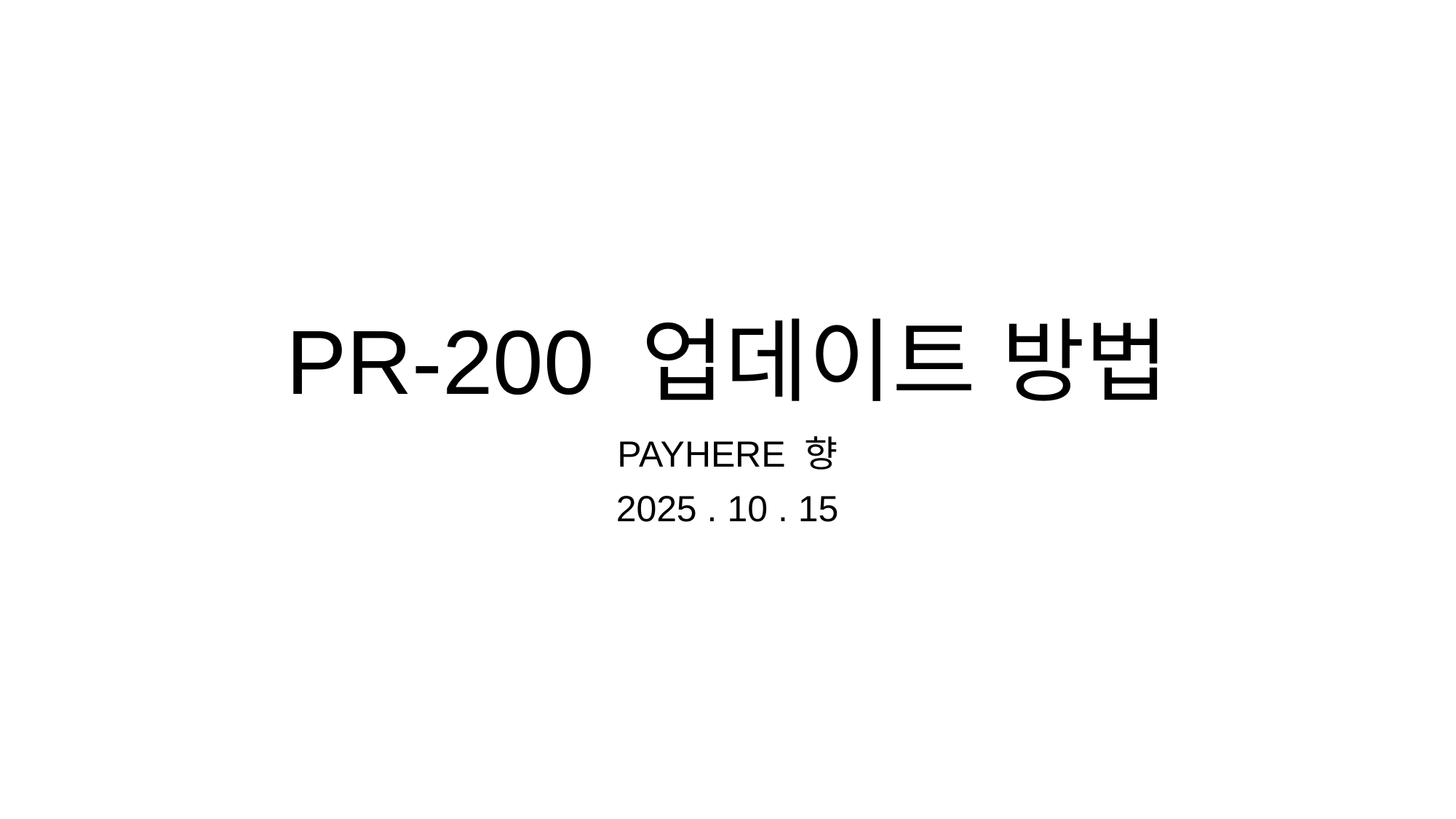

# PR-200 업데이트 방법
PAYHERE 향
2025 . 10 . 15